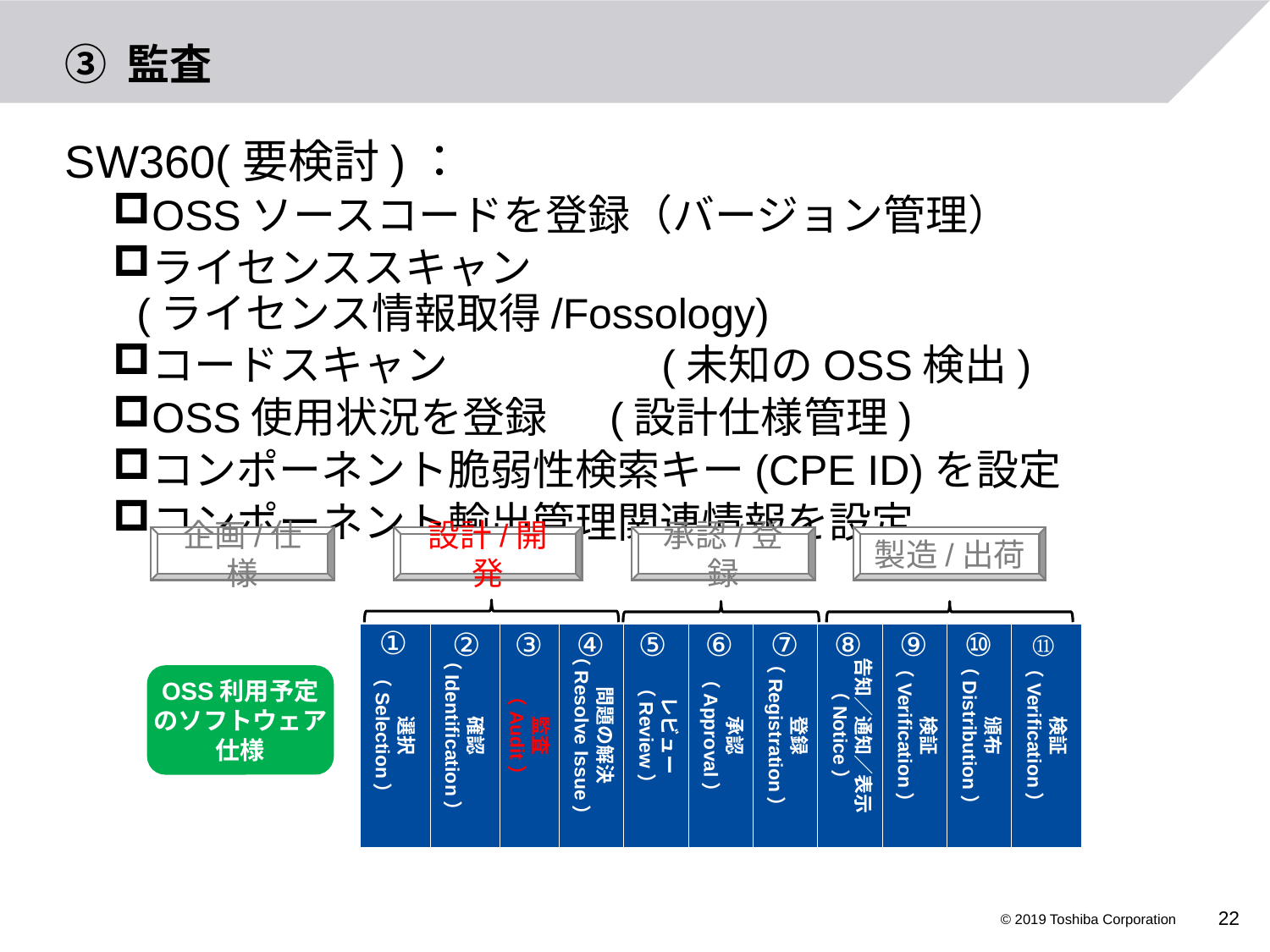

# ③ 監査
SW360(要検討)：
OSSソースコードを登録（バージョン管理）
ライセンススキャン　　　　 (ライセンス情報取得/Fossology)
コードスキャン     　　　   (未知のOSS検出)
OSS使用状況を登録　 (設計仕様管理)
コンポーネント脆弱性検索キー(CPE ID)を設定
コンポーネント輸出管理関連情報を設定

企画/仕様
設計/開発
承認/登録
製造/出荷
①
②
③
④
⑤
⑥
⑦
⑧
⑨
⑩
⑪
選択
（Selection）
確認
（Identification）
監査
（Audit）
問題の解決
（Resolve Issue）
レビュー
（Review）
承認
（Approval）
登録
（Registration）
告知／通知／表示
（Notice）
検証
（Verification）
頒布
（Distribution）
検証
（Verification）
OSS利用予定のソフトウェア仕様